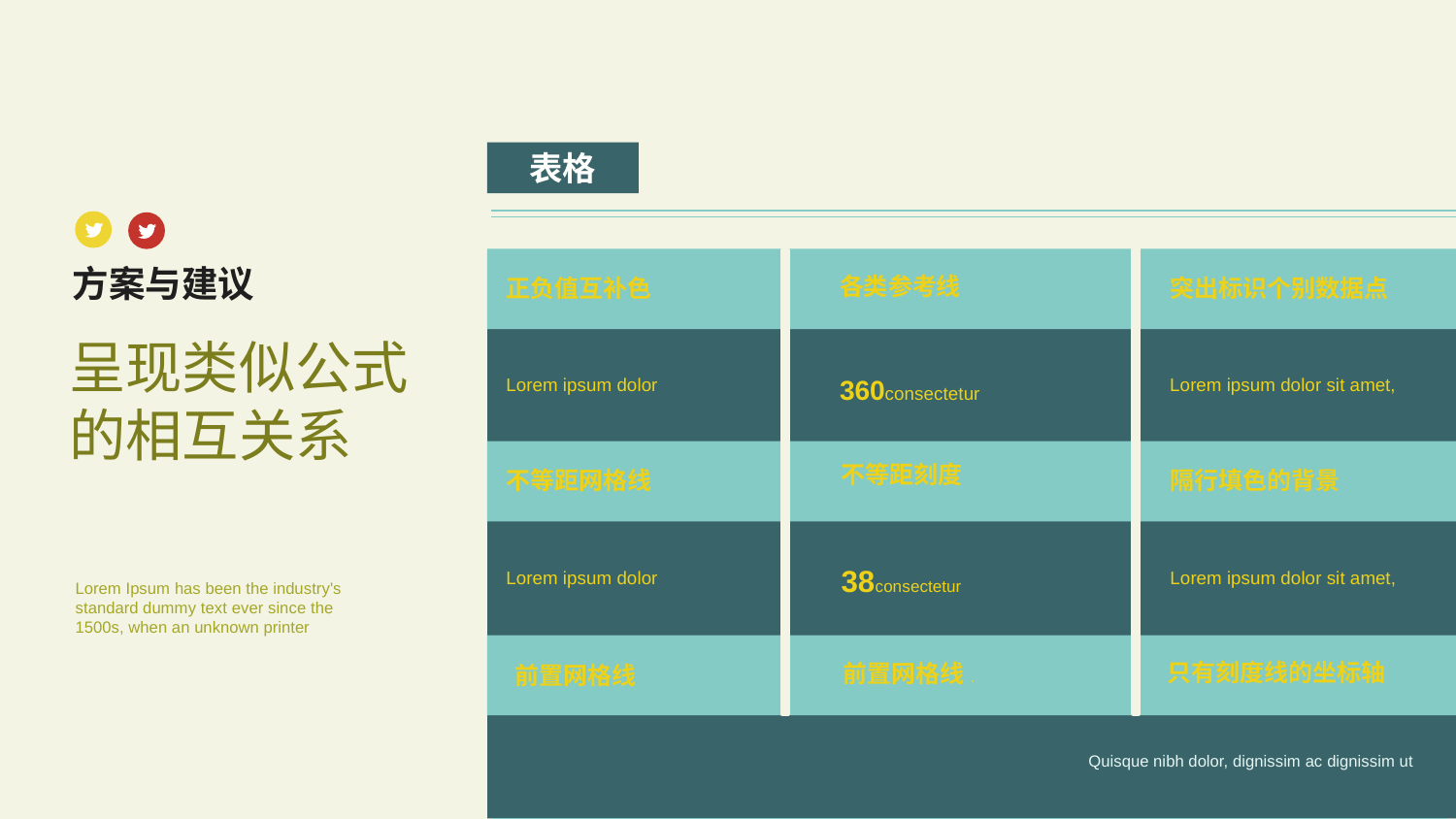

表格

各类参考线

360consectetur
正负值互补色

Lorem ipsum dolor
突出标识个别数据点

Lorem ipsum dolor sit amet,
不等距刻度

38consectetur
不等距网格线

Lorem ipsum dolor
隔行填色的背景

Lorem ipsum dolor sit amet,
只有刻度线的坐标轴
前置网格线.
前置网格线

方案与建议
呈现类似公式的相互关系
Lorem Ipsum has been the industry's standard dummy text ever since the 1500s, when an unknown printer
Quisque nibh dolor, dignissim ac dignissim ut